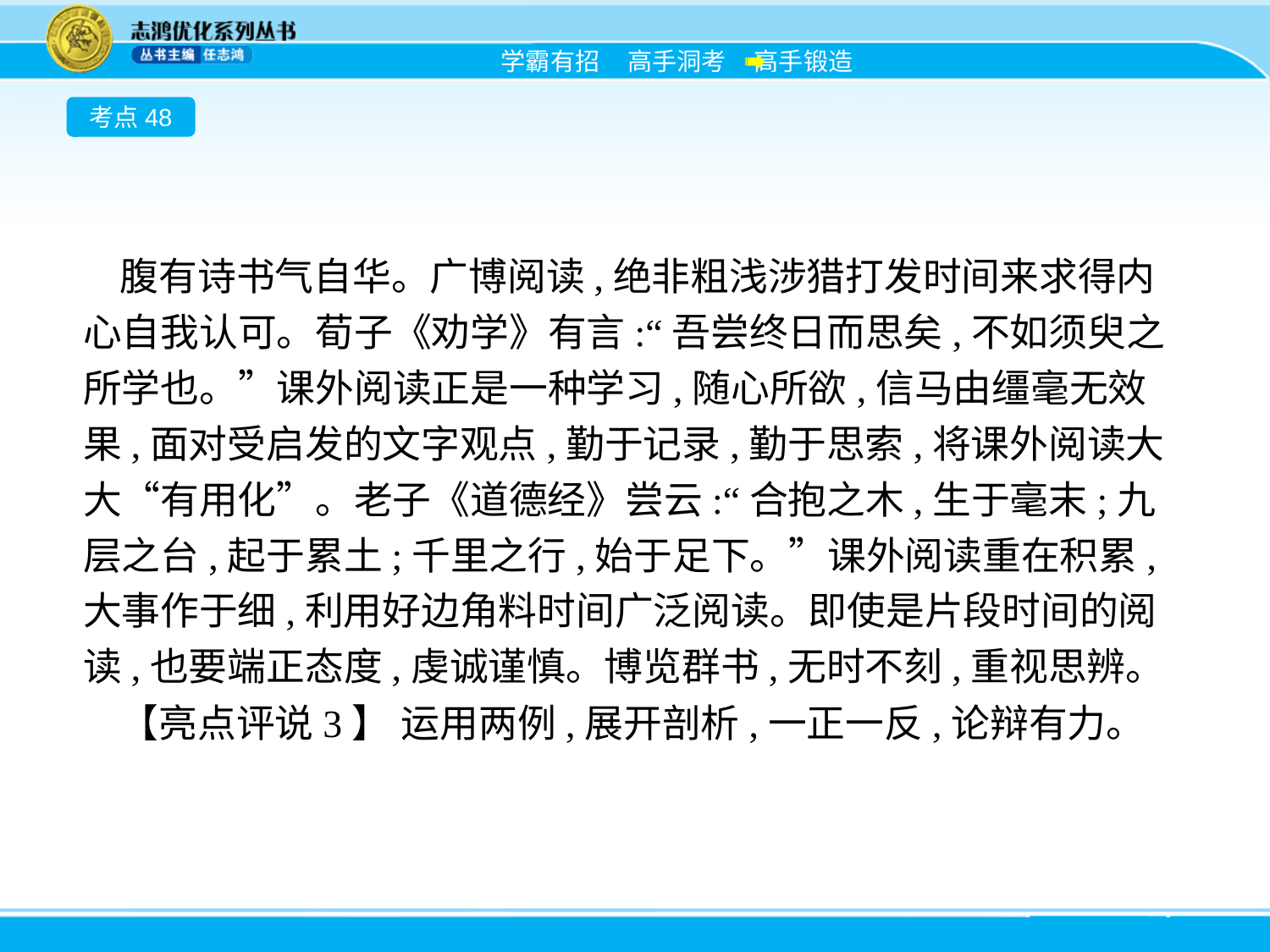

考点48
腹有诗书气自华。广博阅读,绝非粗浅涉猎打发时间来求得内心自我认可。荀子《劝学》有言:“吾尝终日而思矣,不如须臾之所学也。”课外阅读正是一种学习,随心所欲,信马由缰毫无效果,面对受启发的文字观点,勤于记录,勤于思索,将课外阅读大大“有用化”。老子《道德经》尝云:“合抱之木,生于毫末;九层之台,起于累土;千里之行,始于足下。”课外阅读重在积累,大事作于细,利用好边角料时间广泛阅读。即使是片段时间的阅读,也要端正态度,虔诚谨慎。博览群书,无时不刻,重视思辨。
【亮点评说3】 运用两例,展开剖析,一正一反,论辩有力。